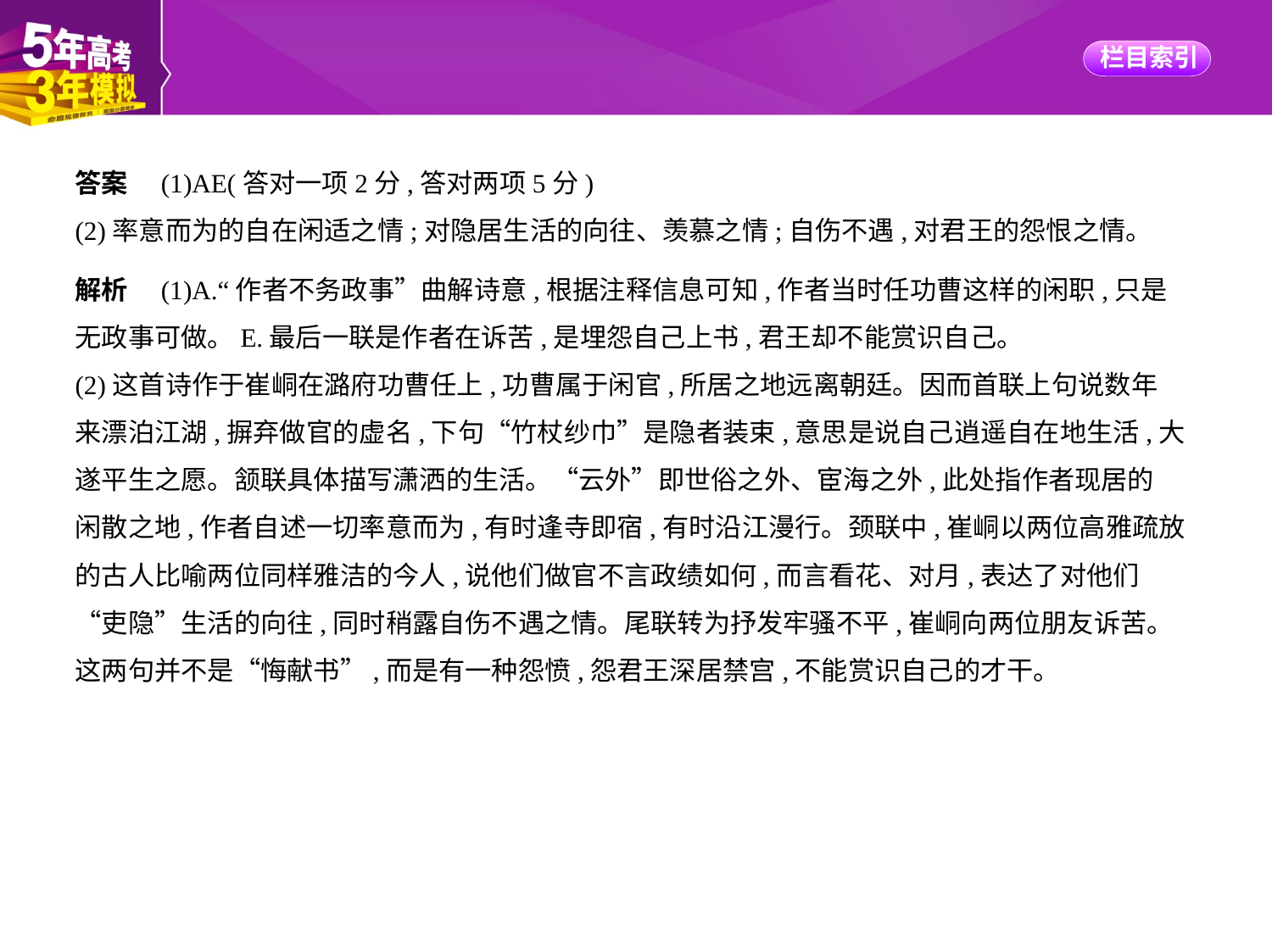

答案　(1)AE(答对一项2分,答对两项5分)
(2)率意而为的自在闲适之情;对隐居生活的向往、羡慕之情;自伤不遇,对君王的怨恨之情。
解析　(1)A.“作者不务政事”曲解诗意,根据注释信息可知,作者当时任功曹这样的闲职,只是
无政事可做。E.最后一联是作者在诉苦,是埋怨自己上书,君王却不能赏识自己。
(2)这首诗作于崔峒在潞府功曹任上,功曹属于闲官,所居之地远离朝廷。因而首联上句说数年
来漂泊江湖,摒弃做官的虚名,下句“竹杖纱巾”是隐者装束,意思是说自己逍遥自在地生活,大
遂平生之愿。颔联具体描写潇洒的生活。“云外”即世俗之外、宦海之外,此处指作者现居的
闲散之地,作者自述一切率意而为,有时逢寺即宿,有时沿江漫行。颈联中,崔峒以两位高雅疏放
的古人比喻两位同样雅洁的今人,说他们做官不言政绩如何,而言看花、对月,表达了对他们
“吏隐”生活的向往,同时稍露自伤不遇之情。尾联转为抒发牢骚不平,崔峒向两位朋友诉苦。
这两句并不是“悔献书”,而是有一种怨愤,怨君王深居禁宫,不能赏识自己的才干。